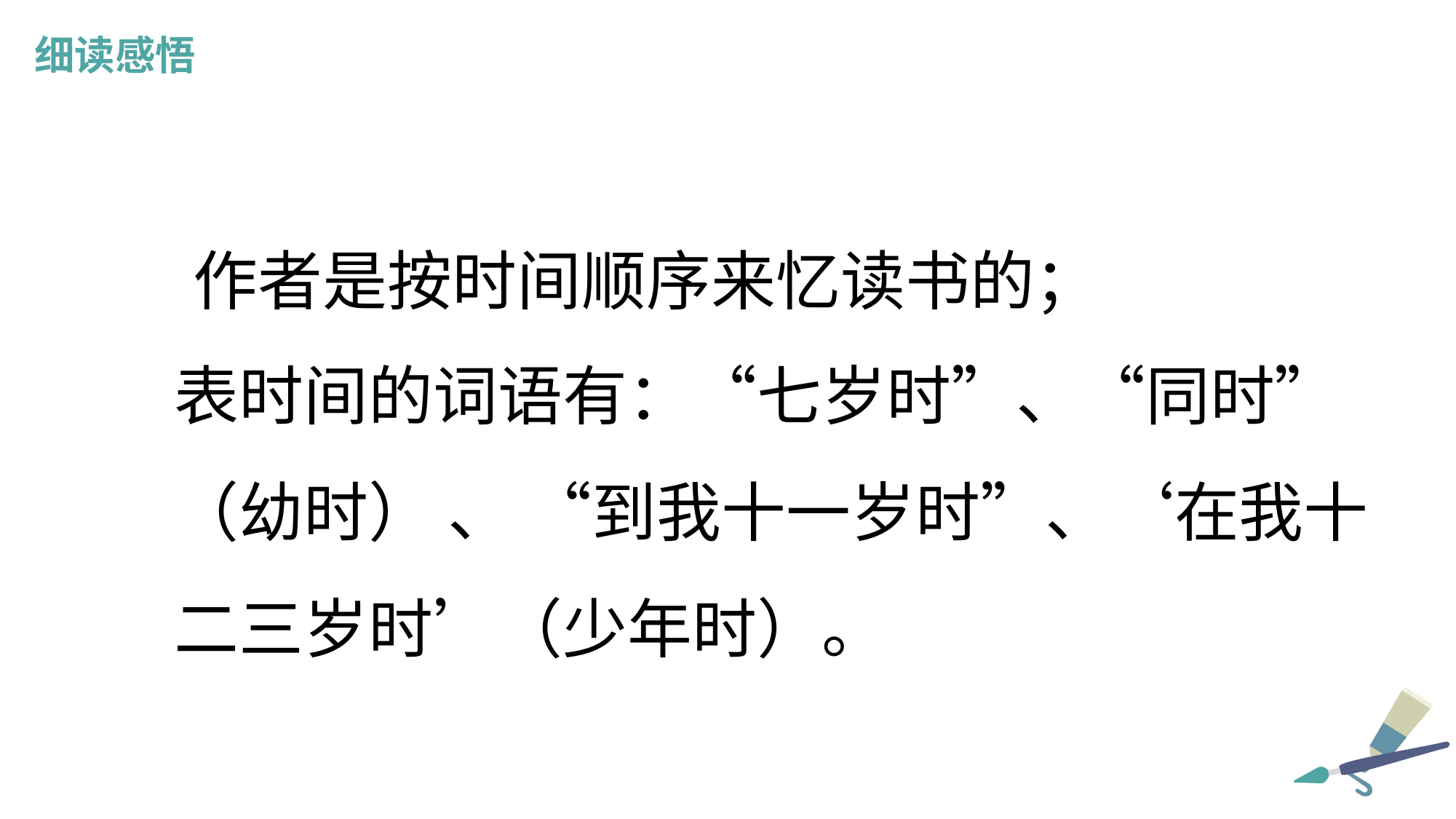

细读感悟
作者是按时间顺序来忆读书的；
表时间的词语有：“七岁时”、“同时” （幼时） 、 “到我十一岁时”、‘在我十二三岁时’（少年时）。